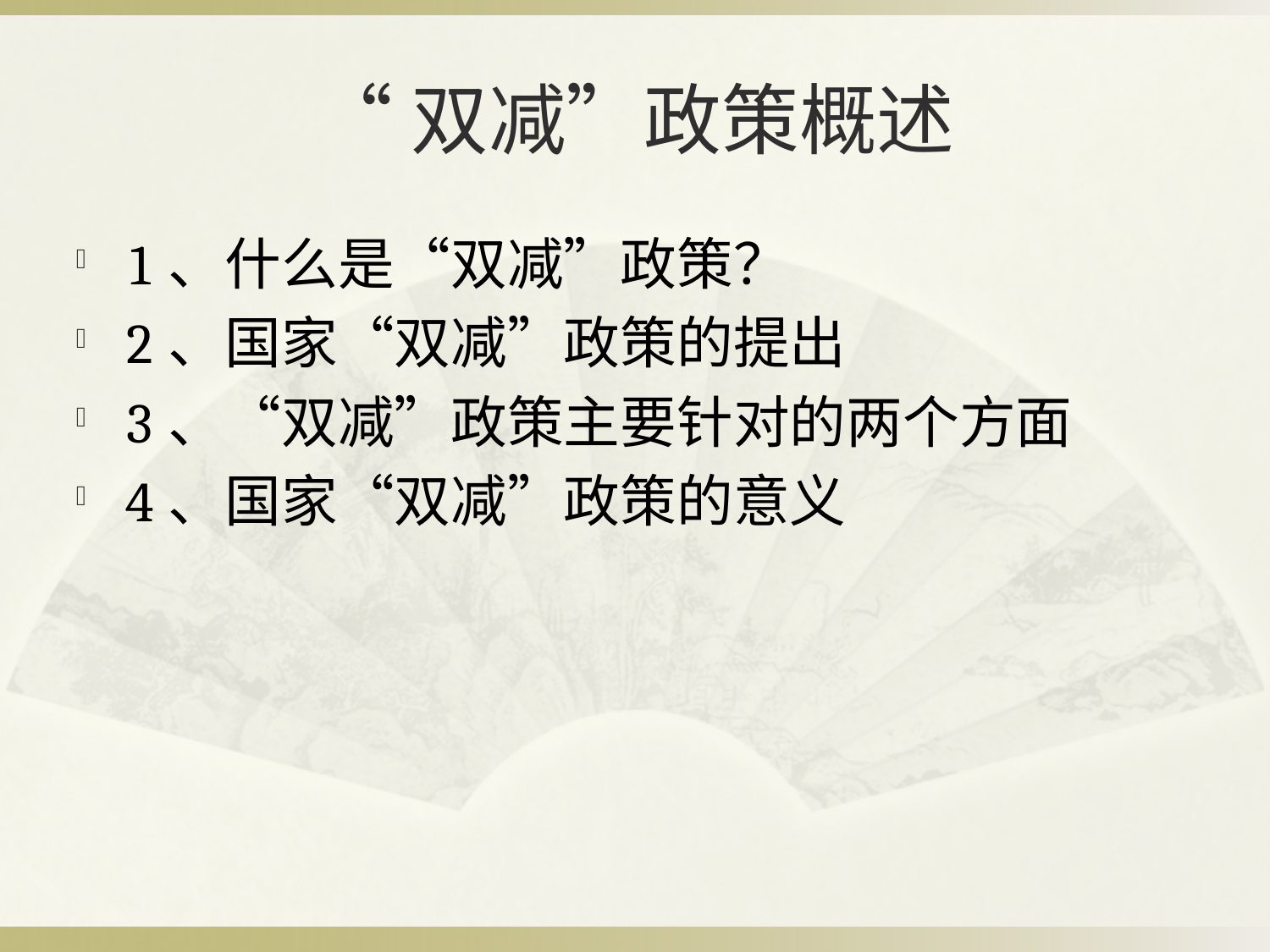

# “双减”政策概述
1、什么是“双减”政策？
2、国家“双减”政策的提出
3、“双减”政策主要针对的两个方面
4、国家“双减”政策的意义